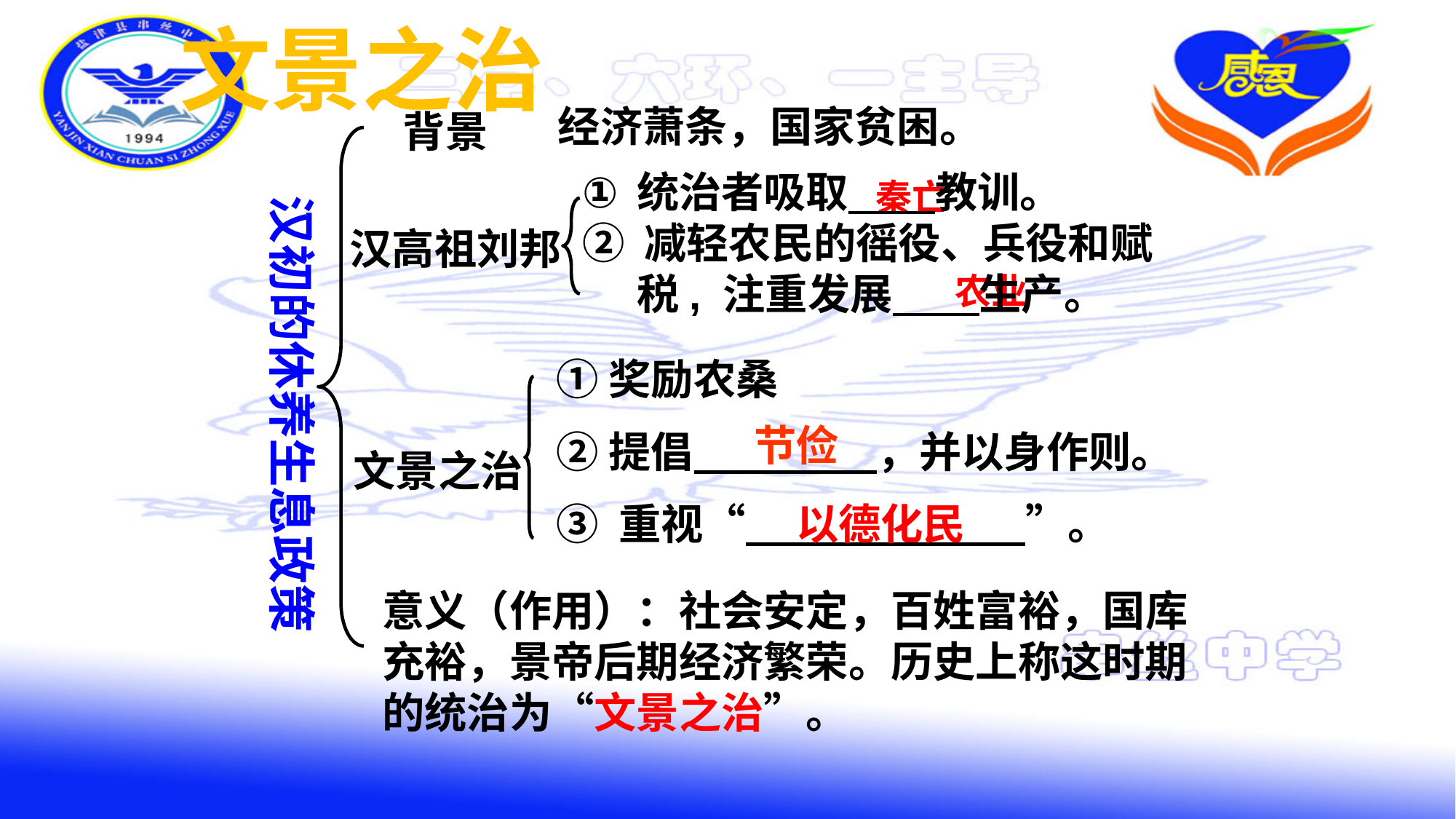

文景之治
 经济萧条，国家贫困。
背景

统治者吸取         教训。
② 减轻农民的徭役、兵役和赋税, 注重发展         生产。

秦亡
汉初的休养生息政策

汉高祖刘邦
农业
①奖励农桑
②提倡                   ，并以身作则。
③ 重视“                             ”。

文景之治
 节俭

以德化民
意义（作用）：社会安定，百姓富裕，国库充裕，景帝后期经济繁荣。历史上称这时期的统治为“文景之治”。